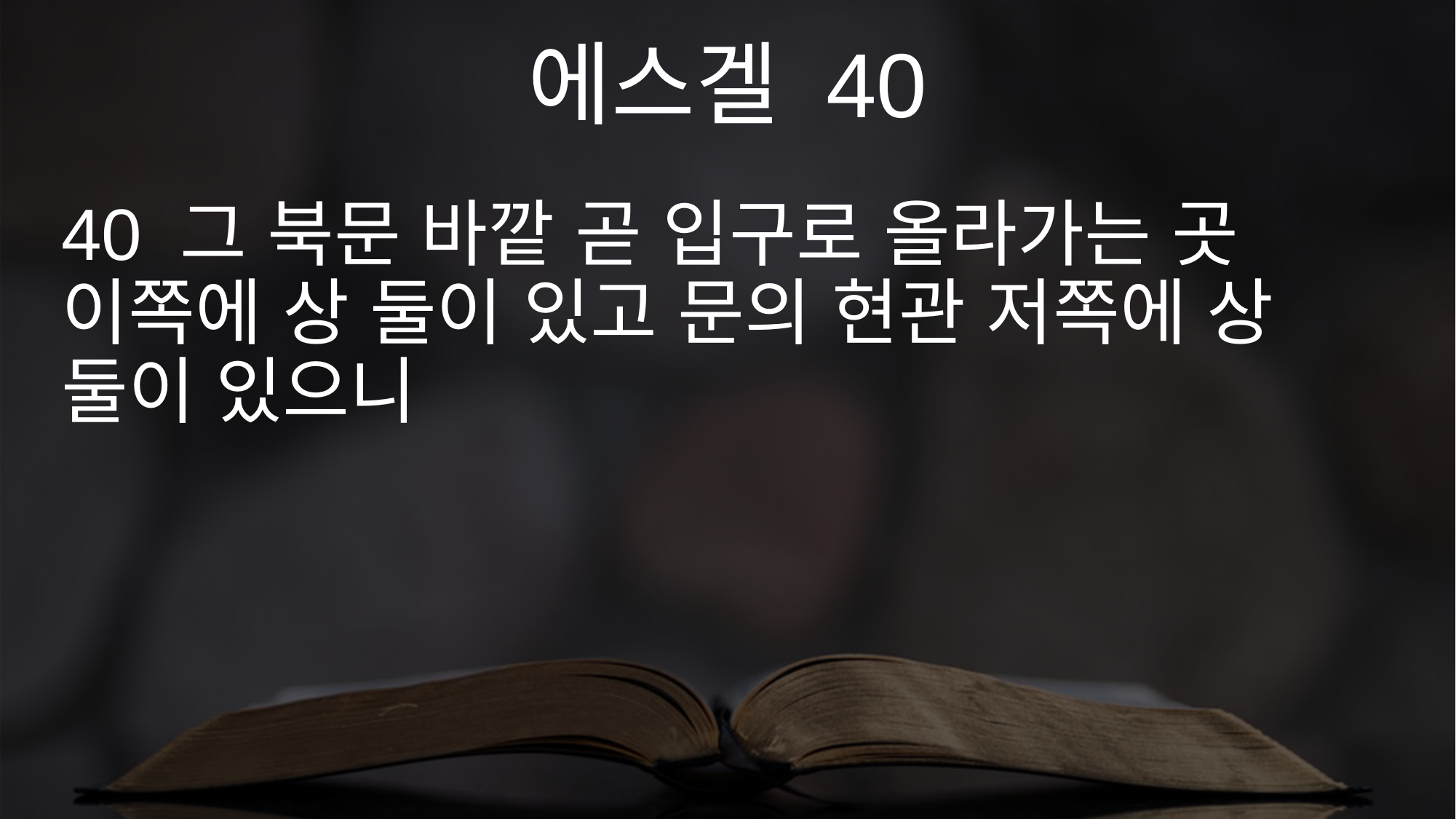

에스겔 40
40 그 북문 바깥 곧 입구로 올라가는 곳 이쪽에 상 둘이 있고 문의 현관 저쪽에 상 둘이 있으니